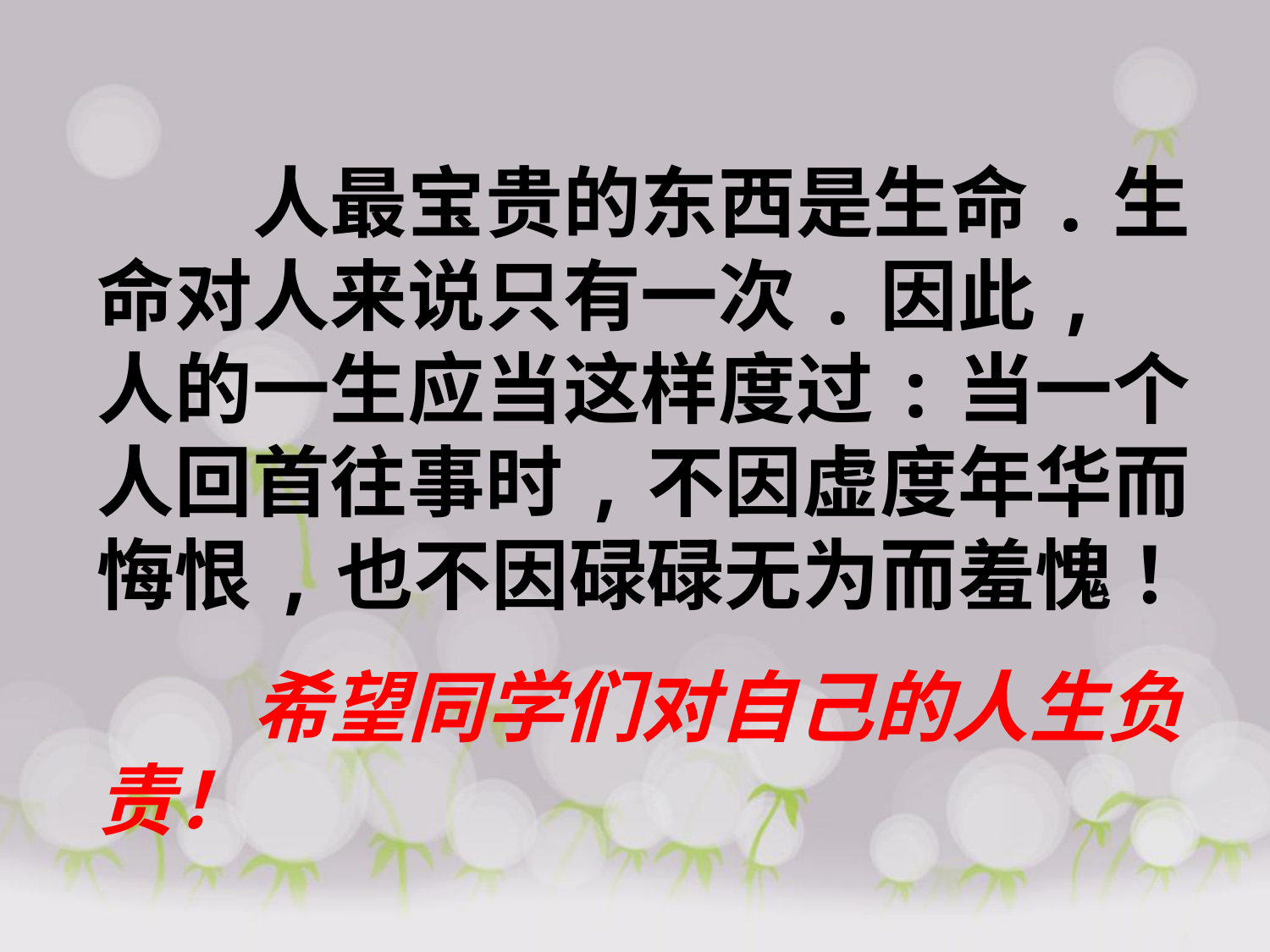

人最宝贵的东西是生命.生命对人来说只有一次.因此,人的一生应当这样度过:当一个人回首往事时,不因虚度年华而悔恨,也不因碌碌无为而羞愧 ！
　　希望同学们对自己的人生负责！